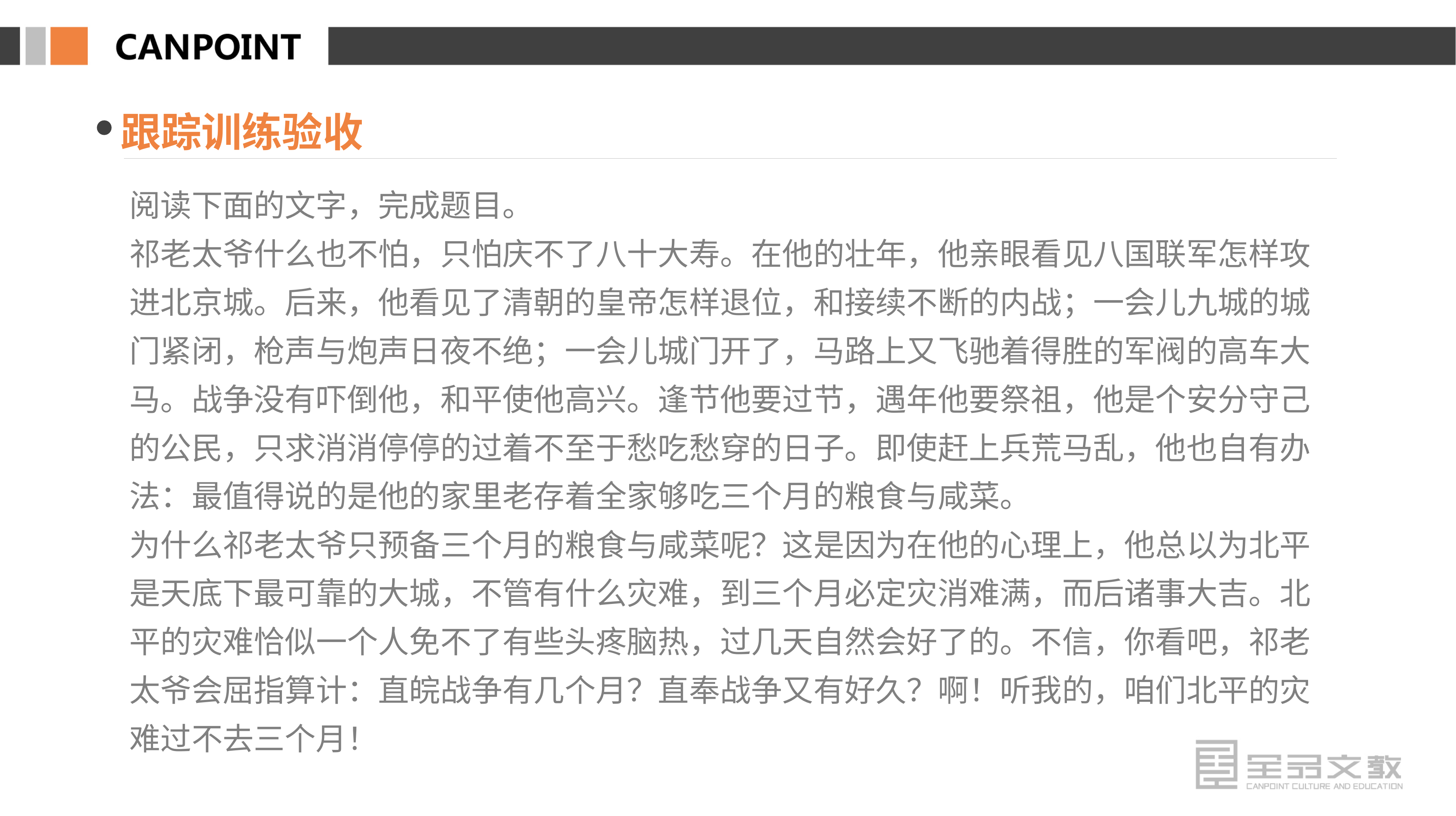

跟踪训练验收

阅读下面的文字，完成题目。
祁老太爷什么也不怕，只怕庆不了八十大寿。在他的壮年，他亲眼看见八国联军怎样攻进北京城。后来，他看见了清朝的皇帝怎样退位，和接续不断的内战；一会儿九城的城门紧闭，枪声与炮声日夜不绝；一会儿城门开了，马路上又飞驰着得胜的军阀的高车大马。战争没有吓倒他，和平使他高兴。逢节他要过节，遇年他要祭祖，他是个安分守己的公民，只求消消停停的过着不至于愁吃愁穿的日子。即使赶上兵荒马乱，他也自有办法：最值得说的是他的家里老存着全家够吃三个月的粮食与咸菜。
为什么祁老太爷只预备三个月的粮食与咸菜呢？这是因为在他的心理上，他总以为北平是天底下最可靠的大城，不管有什么灾难，到三个月必定灾消难满，而后诸事大吉。北平的灾难恰似一个人免不了有些头疼脑热，过几天自然会好了的。不信，你看吧，祁老太爷会屈指算计：直皖战争有几个月？直奉战争又有好久？啊！听我的，咱们北平的灾难过不去三个月！